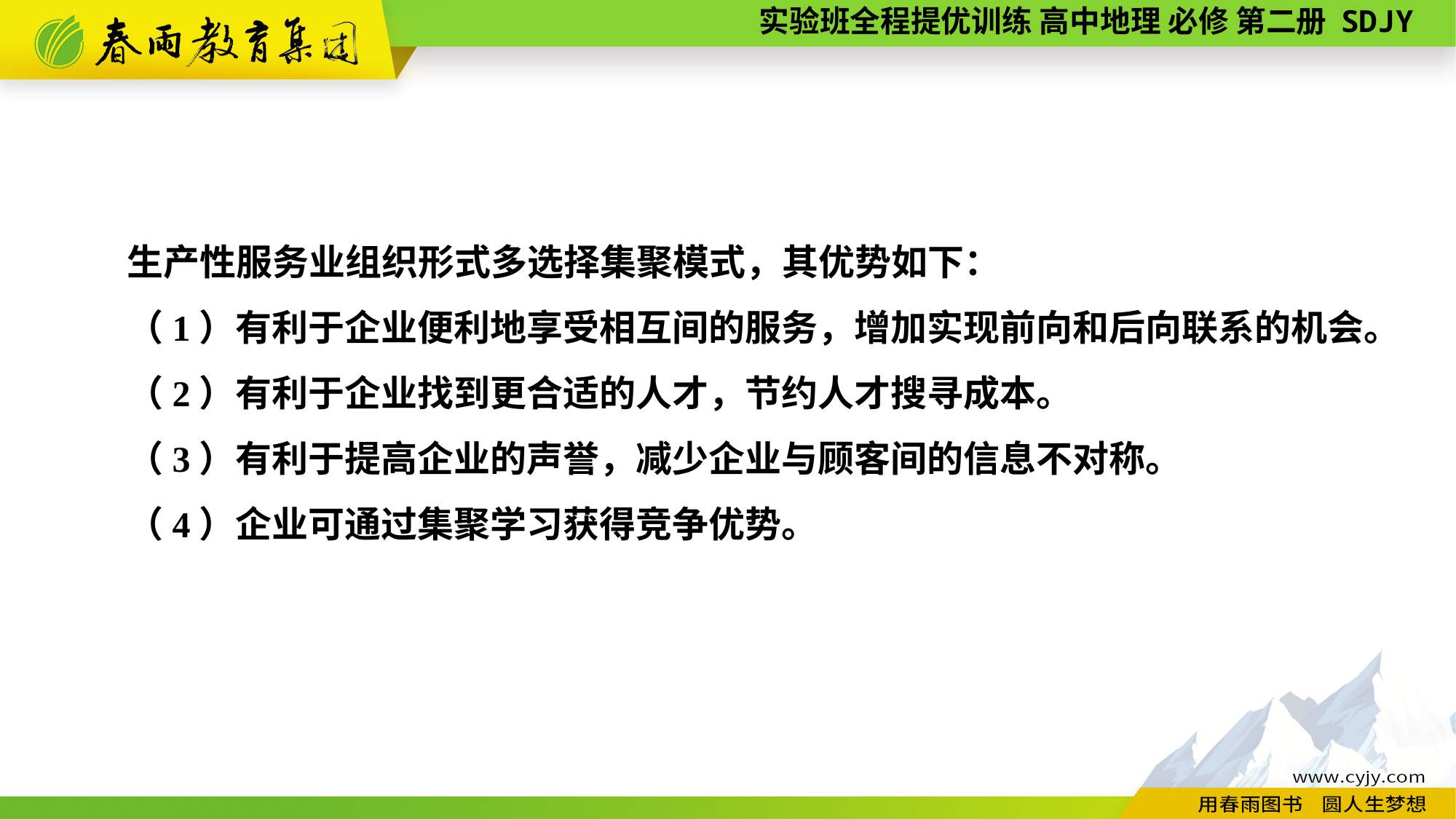

生产性服务业组织形式多选择集聚模式，其优势如下：
（1）有利于企业便利地享受相互间的服务，增加实现前向和后向联系的机会。
（2）有利于企业找到更合适的人才，节约人才搜寻成本。
（3）有利于提高企业的声誉，减少企业与顾客间的信息不对称。
（4）企业可通过集聚学习获得竞争优势。